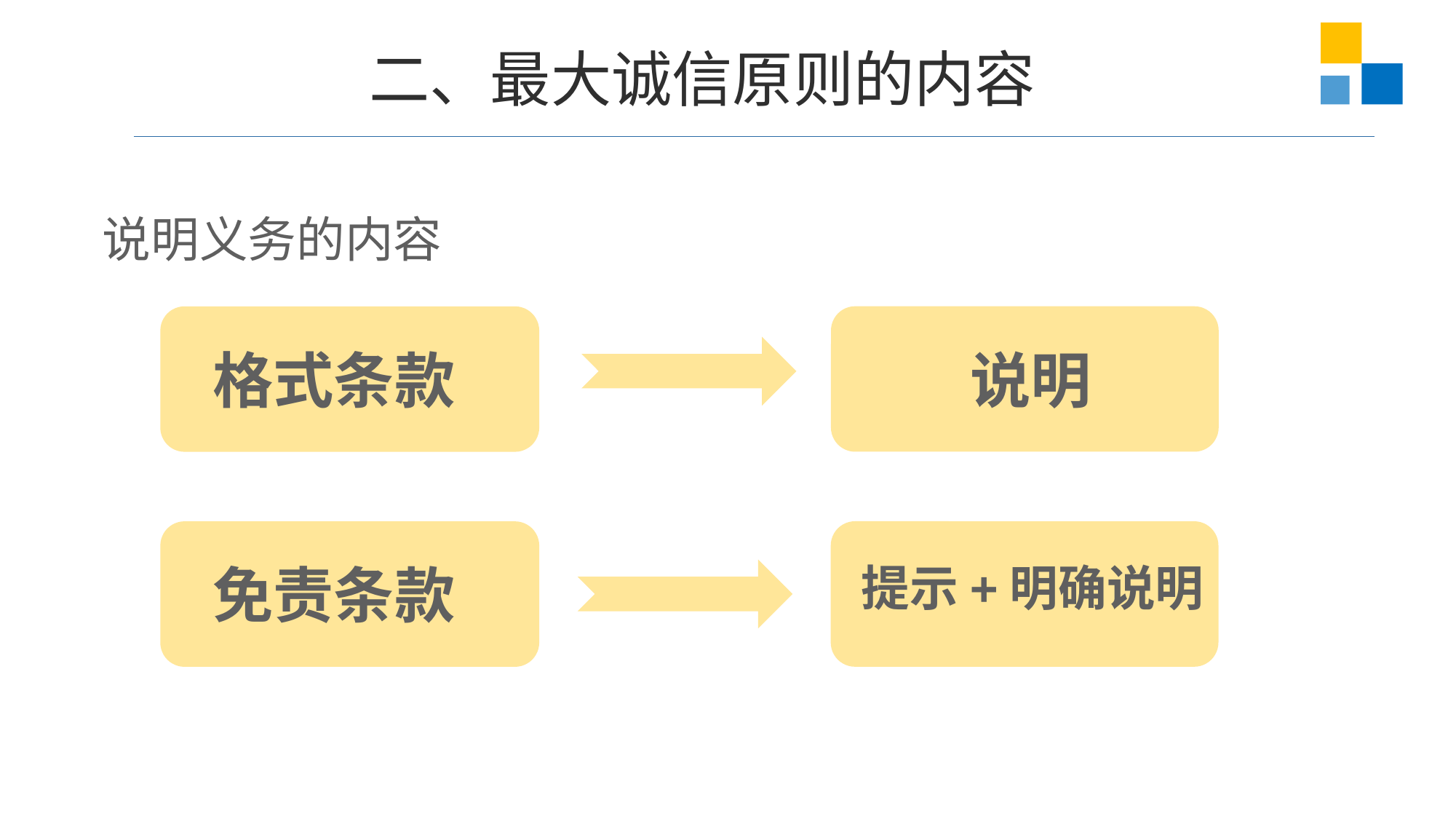

二、最大诚信原则的内容
说明义务的内容

说明

格式条款

提示+明确说明

免责条款